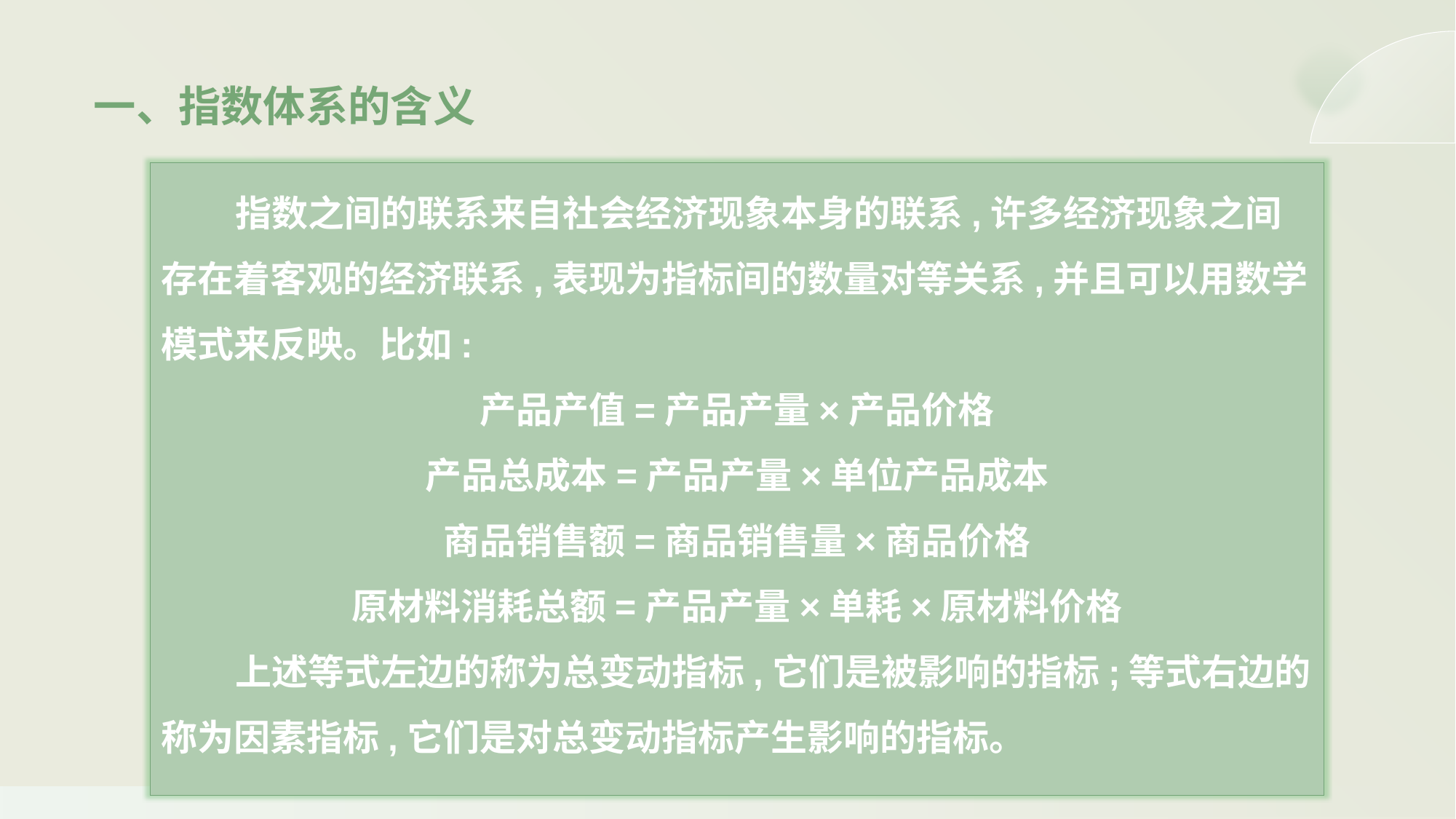

一、指数体系的含义
        指数之间的联系来自社会经济现象本身的联系,许多经济现象之间存在着客观的经济联系,表现为指标间的数量对等关系,并且可以用数学模式来反映。比如:
产品产值=产品产量×产品价格
产品总成本=产品产量×单位产品成本
商品销售额=商品销售量×商品价格
原材料消耗总额=产品产量×单耗×原材料价格
        上述等式左边的称为总变动指标,它们是被影响的指标;等式右边的称为因素指标,它们是对总变动指标产生影响的指标。